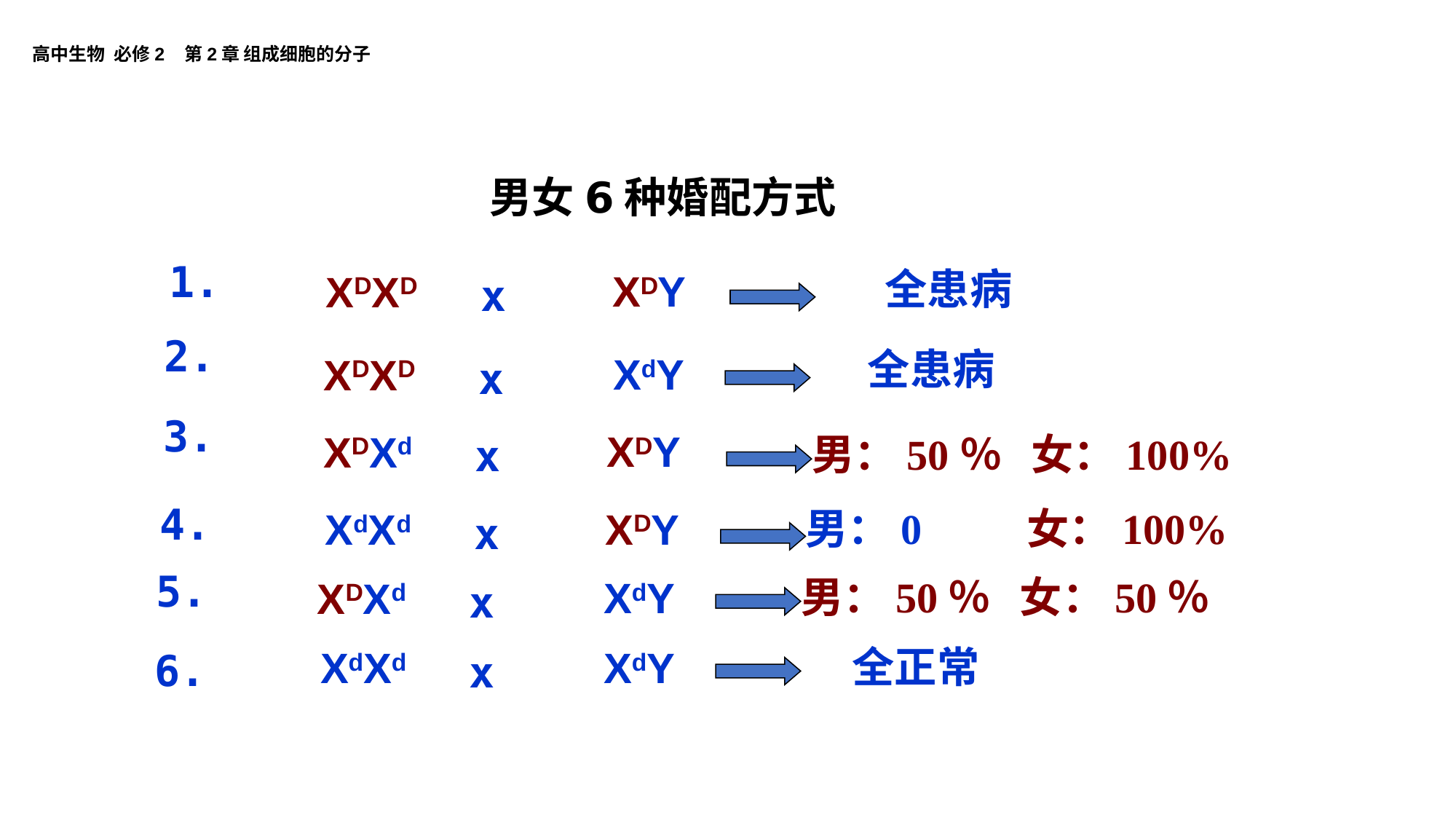

男女6种婚配方式
1.
全患病
XDY
XDXD
x

2.
全患病
XdY
XDXD
x

3.
男：50％   女：100%
XDY
XDXd
x

男：0         女：100%
4.
XDY
XdXd
x

男：50％   女：50％
5.
XdY
XDXd
x

全正常
XdY
XdXd
x
6.